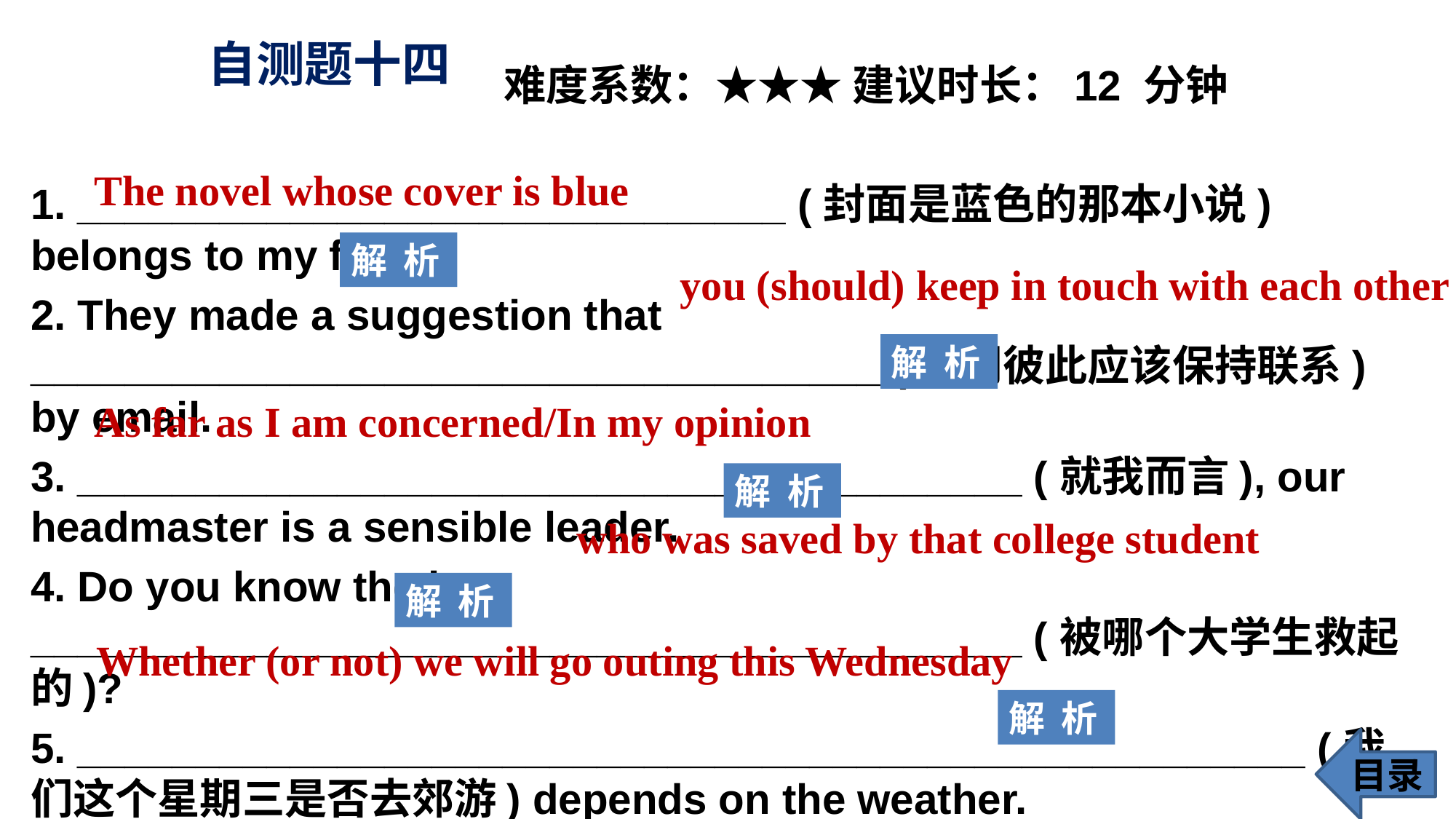

# 自测题十四
                                                难度系数：★★★ 建议时长：12 分钟

1. ______________________________ (封面是蓝色的那本小说) belongs to my friend.
2. They made a suggestion that ____________________________________ (你们彼此应该保持联系) by email.
3. ________________________________________ (就我而言), our headmaster is a sensible leader.
4. Do you know the boy __________________________________________ (被哪个大学生救起的)?
5. ____________________________________________________ (我们这个星期三是否去郊游) depends on the weather.
The novel whose cover is blue
解  析
you (should) keep in touch with each other
解  析
As far as I am concerned/In my opinion
解  析
who was saved by that college student
解  析
Whether (or not) we will go outing this Wednesday
解  析
目录
123